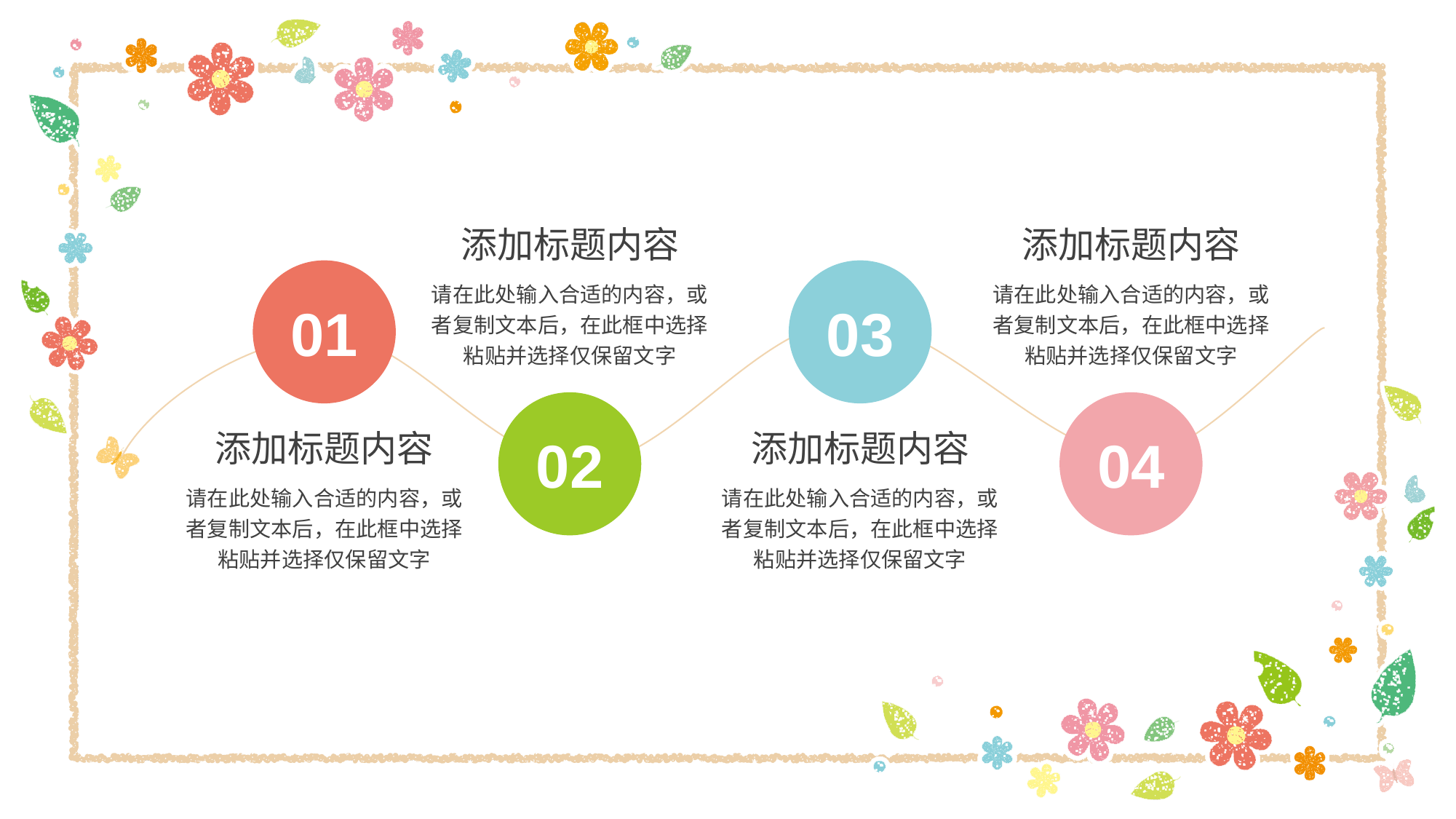

添加标题内容
请在此处输入合适的内容，或者复制文本后，在此框中选择粘贴并选择仅保留文字
02
添加标题内容
请在此处输入合适的内容，或者复制文本后，在此框中选择粘贴并选择仅保留文字
04
01
添加标题内容
请在此处输入合适的内容，或者复制文本后，在此框中选择粘贴并选择仅保留文字
03
添加标题内容
请在此处输入合适的内容，或者复制文本后，在此框中选择粘贴并选择仅保留文字